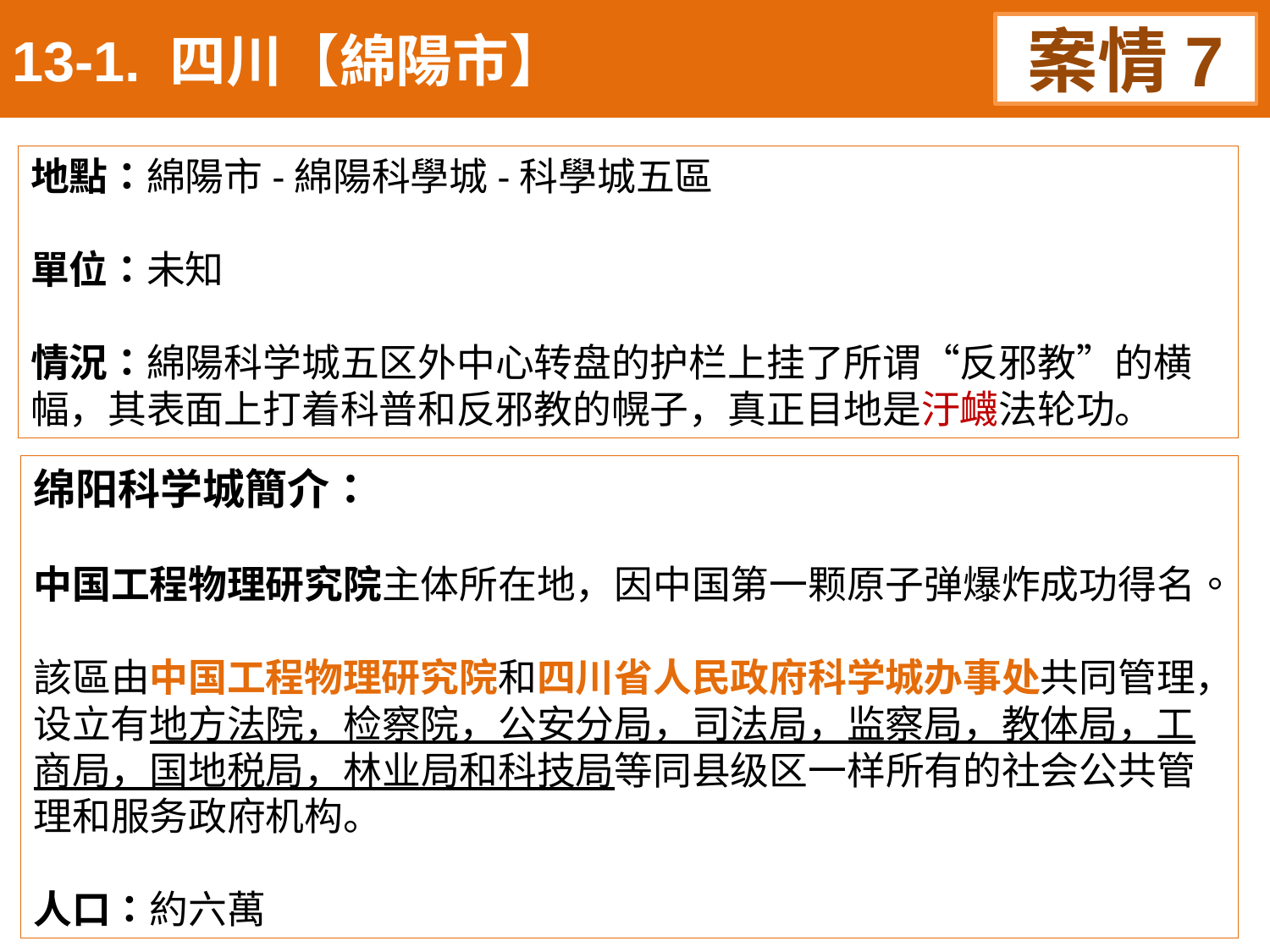

13-1. 四川【綿陽市】
案情7

地點：綿陽市-綿陽科學城-科學城五區

單位：未知

情況：綿陽科学城五区外中心转盘的护栏上挂了所谓“反邪教”的横幅，其表面上打着科普和反邪教的幌子，真正目地是汙衊法轮功。
绵阳科学城簡介：

中国工程物理研究院主体所在地，因中国第一颗原子弹爆炸成功得名。

該區由中国工程物理研究院和四川省人民政府科学城办事处共同管理，
设立有地方法院，检察院，公安分局，司法局，监察局，教体局，工商局，国地税局，林业局和科技局等同县级区一样所有的社会公共管理和服务政府机构。

人口：約六萬